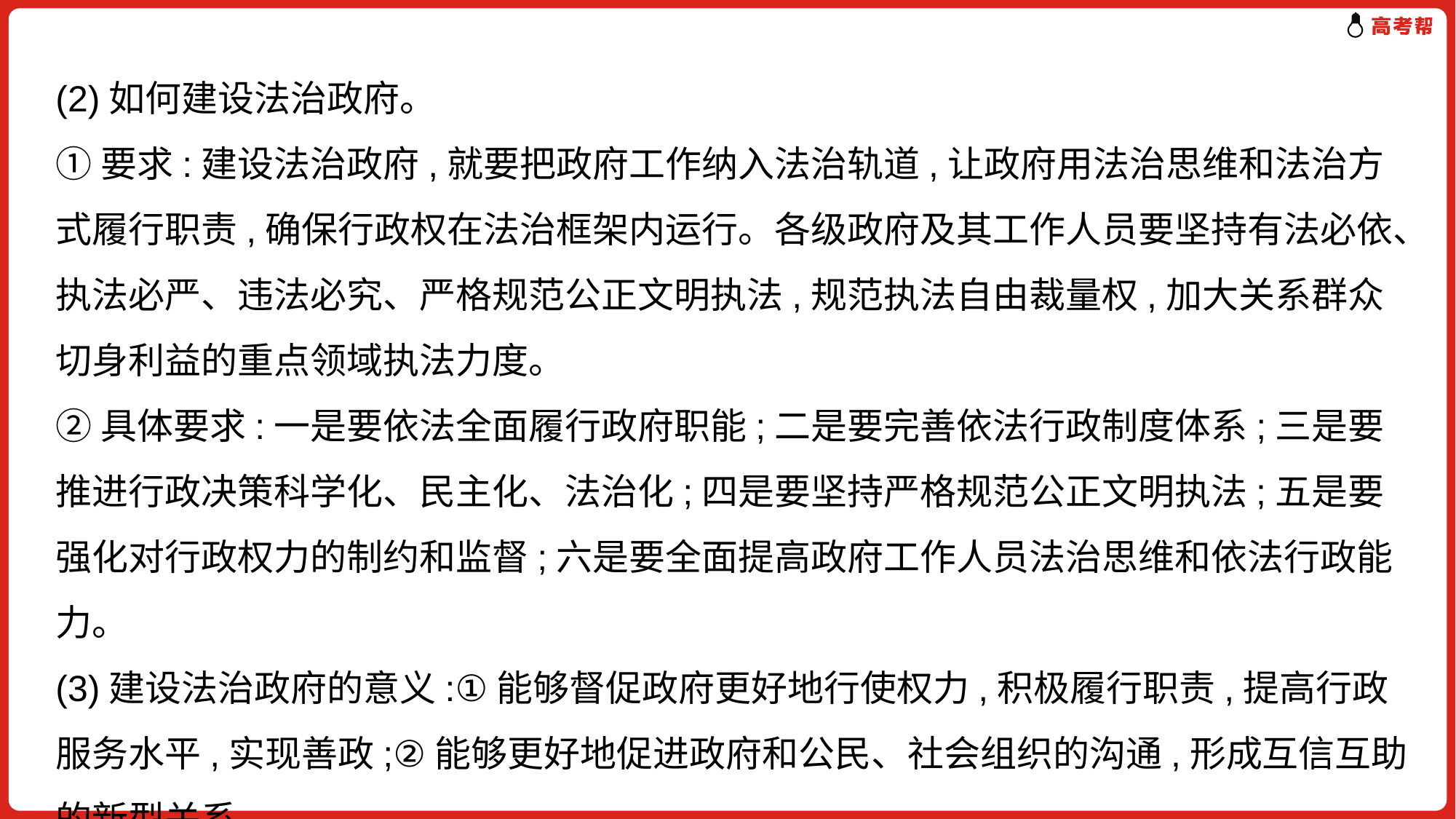

#
(2)如何建设法治政府。
①要求:建设法治政府,就要把政府工作纳入法治轨道,让政府用法治思维和法治方式履行职责,确保行政权在法治框架内运行。各级政府及其工作人员要坚持有法必依、执法必严、违法必究、严格规范公正文明执法,规范执法自由裁量权,加大关系群众切身利益的重点领域执法力度。
②具体要求:一是要依法全面履行政府职能;二是要完善依法行政制度体系;三是要推进行政决策科学化、民主化、法治化;四是要坚持严格规范公正文明执法;五是要强化对行政权力的制约和监督;六是要全面提高政府工作人员法治思维和依法行政能力。
(3)建设法治政府的意义:①能够督促政府更好地行使权力,积极履行职责,提高行政服务水平,实现善政;②能够更好地促进政府和公民、社会组织的沟通,形成互信互助的新型关系。